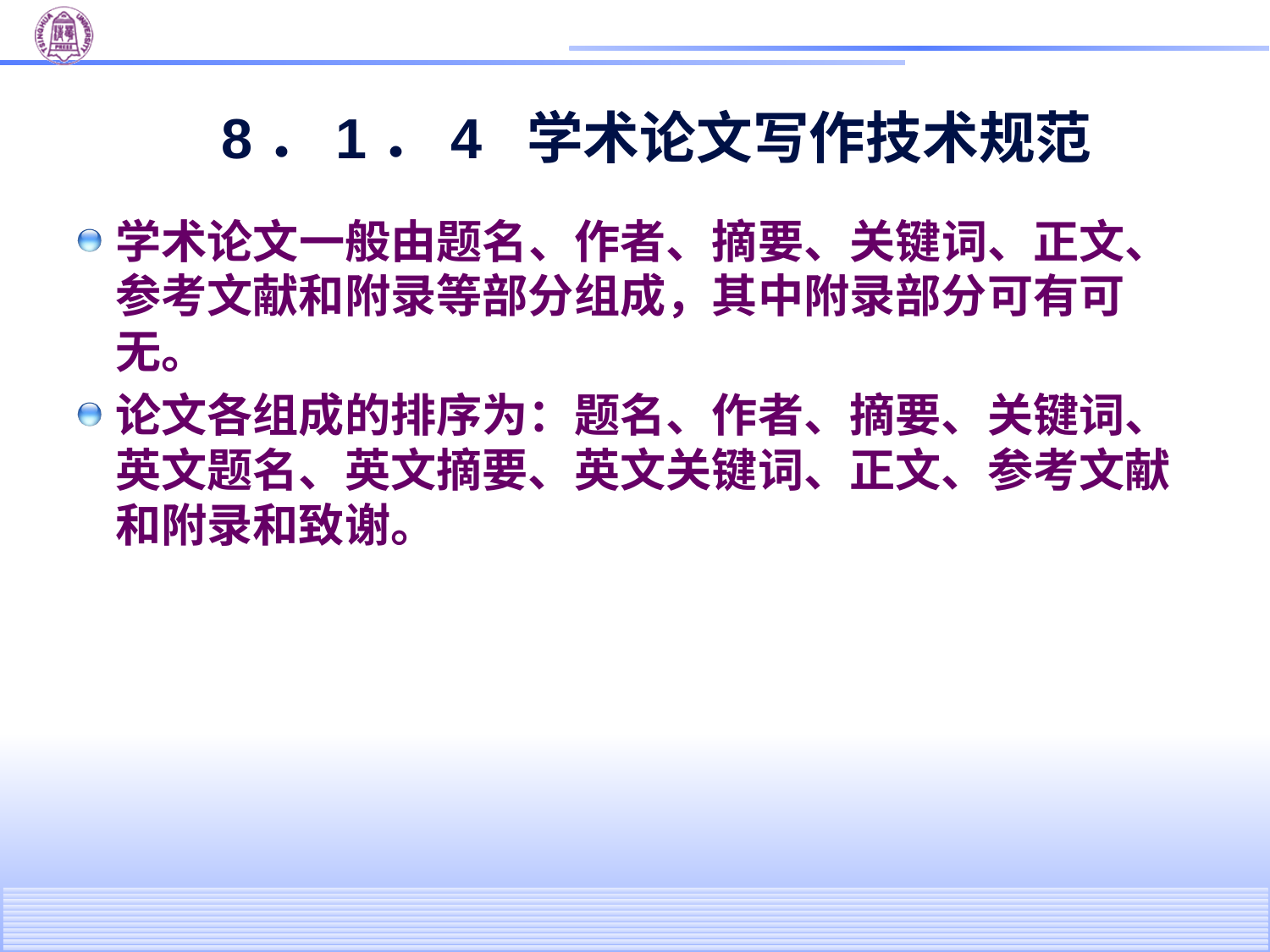

# 8．1．4  学术论文写作技术规范
学术论文一般由题名、作者、摘要、关键词、正文、参考文献和附录等部分组成，其中附录部分可有可无。
论文各组成的排序为：题名、作者、摘要、关键词、英文题名、英文摘要、英文关键词、正文、参考文献和附录和致谢。